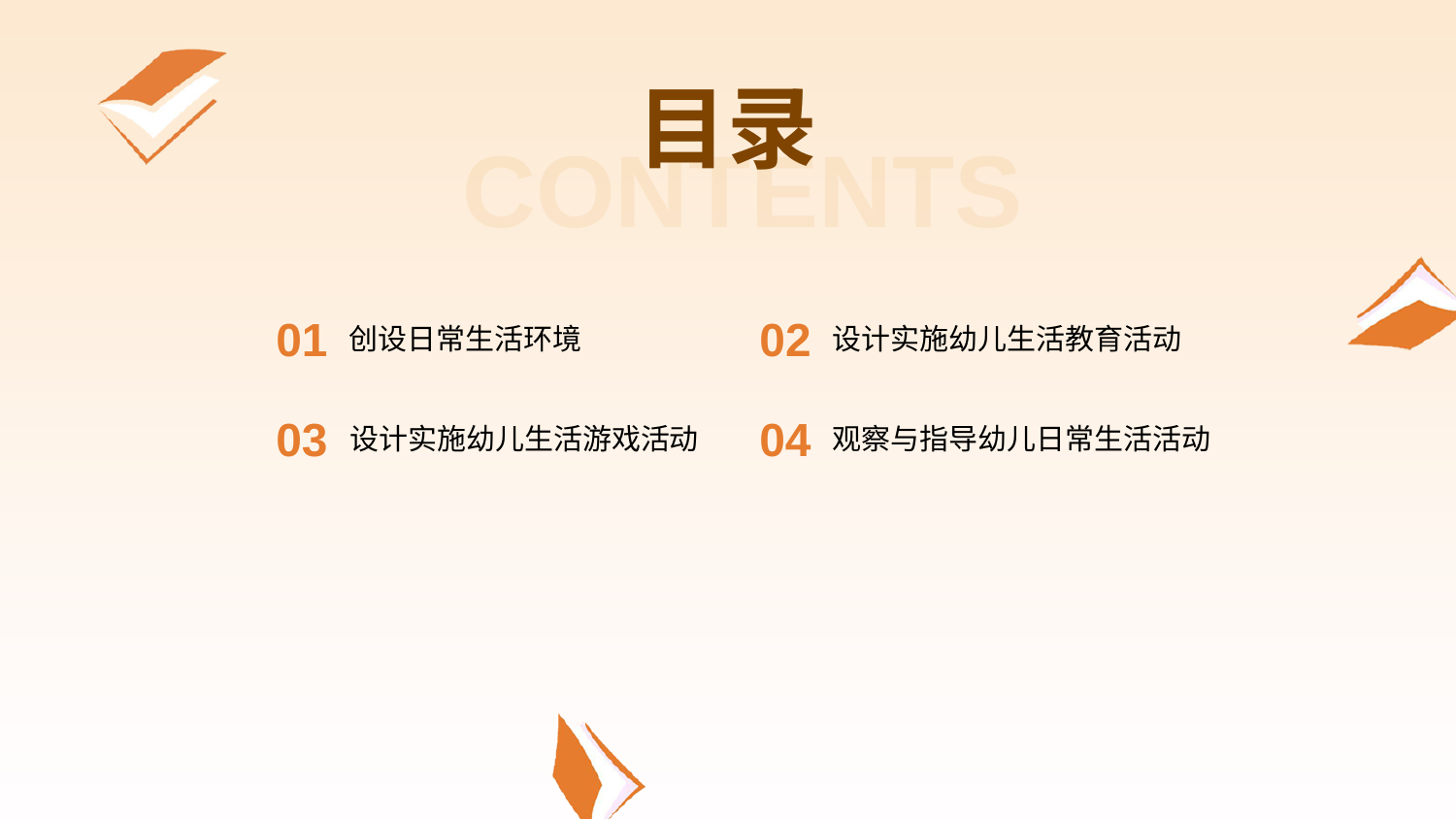

目录
CONTENTS
01
02
创设日常生活环境
设计实施幼儿生活教育活动
03
04
设计实施幼儿生活游戏活动
观察与指导幼儿日常生活活动